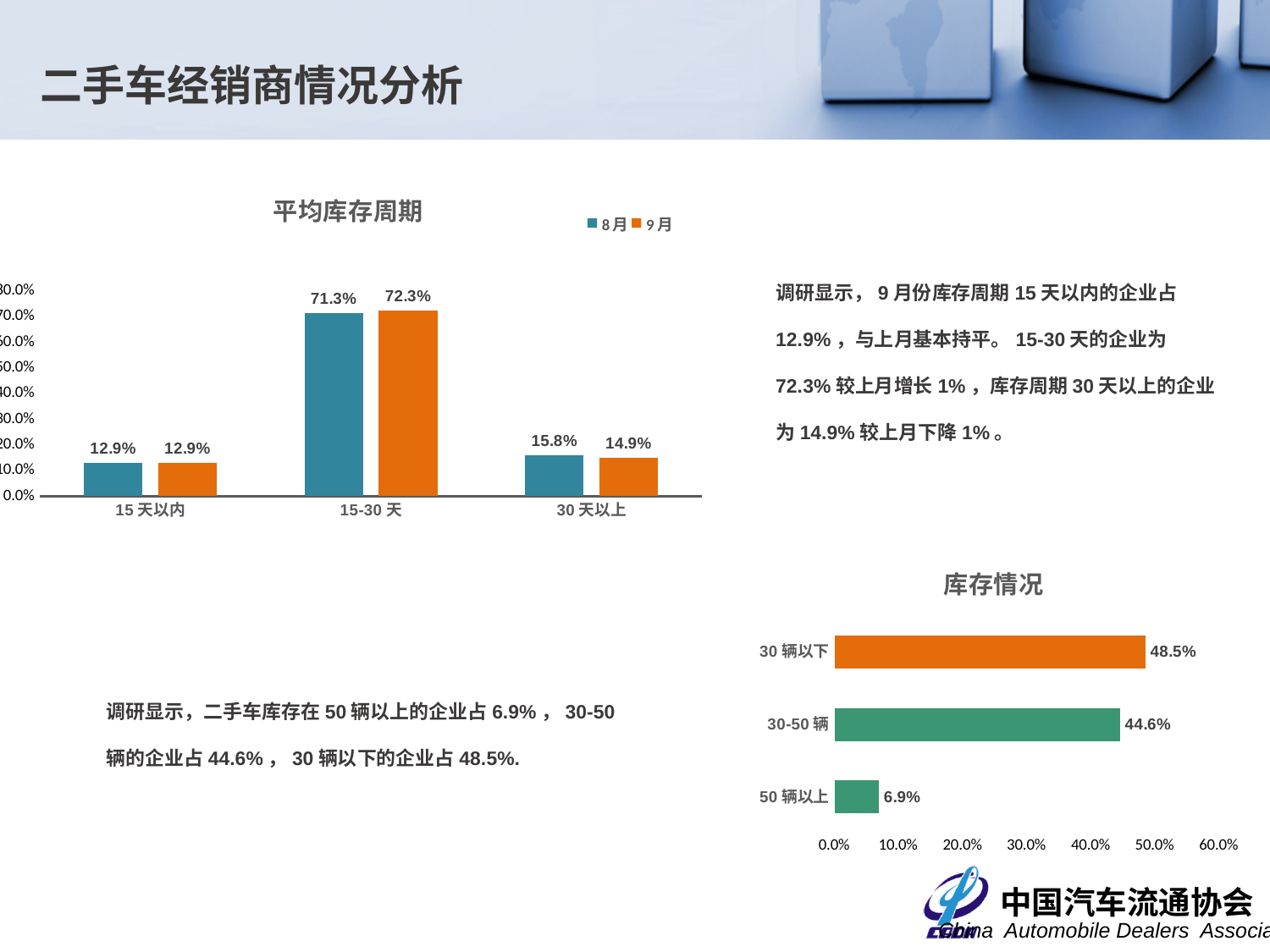

二手车经销商情况分析

### Chart: 平均库存周期

| Category | 8月 | 9月 |
|---|---|---|
| 15天以内 | 0.12871287128712872 | 0.12871287128712872 |
| 15-30天 | 0.7128712871287128 | 0.7227722772277227 |
| 30天以上 | 0.15841584158415842 | 0.1485148514851485 |
调研显示，9月份库存周期15天以内的企业占12.9%，与上月基本持平。15-30天的企业为72.3%较上月增长1%，库存周期30天以上的企业为14.9%较上月下降1%。

### Chart: 库存情况

| Category |  |
|---|---|
| 50辆以上 | 0.06930693069306931 |
| 30-50辆 | 0.44554455445544555 |
| 30辆以下 | 0.48514851485148514 |
调研显示，二手车库存在50辆以上的企业占6.9%，30-50辆的企业占44.6%，30辆以下的企业占48.5%.